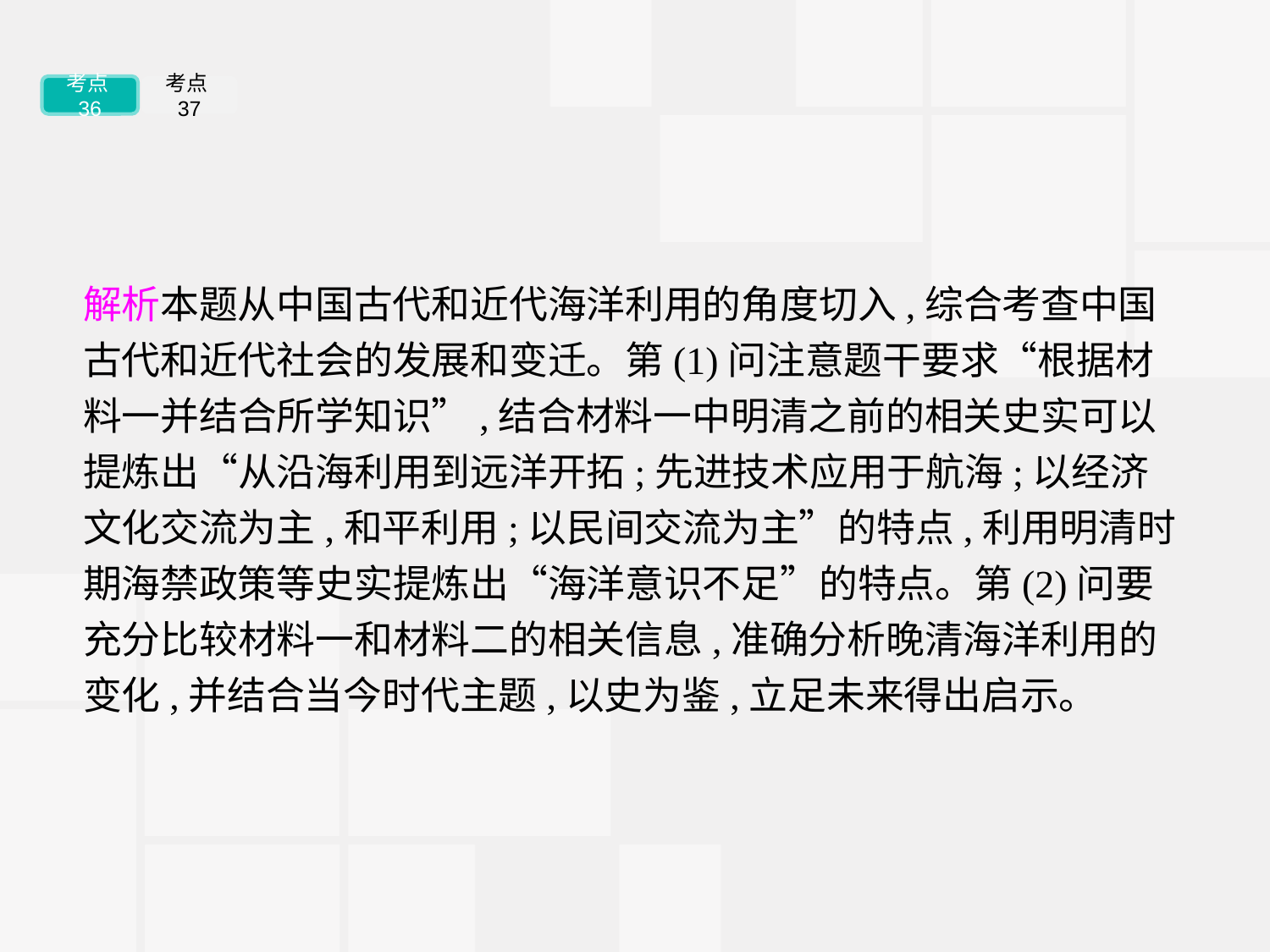

考点36
考点37
解析本题从中国古代和近代海洋利用的角度切入,综合考查中国古代和近代社会的发展和变迁。第(1)问注意题干要求“根据材料一并结合所学知识”,结合材料一中明清之前的相关史实可以提炼出“从沿海利用到远洋开拓;先进技术应用于航海;以经济文化交流为主,和平利用;以民间交流为主”的特点,利用明清时期海禁政策等史实提炼出“海洋意识不足”的特点。第(2)问要充分比较材料一和材料二的相关信息,准确分析晚清海洋利用的变化,并结合当今时代主题,以史为鉴,立足未来得出启示。